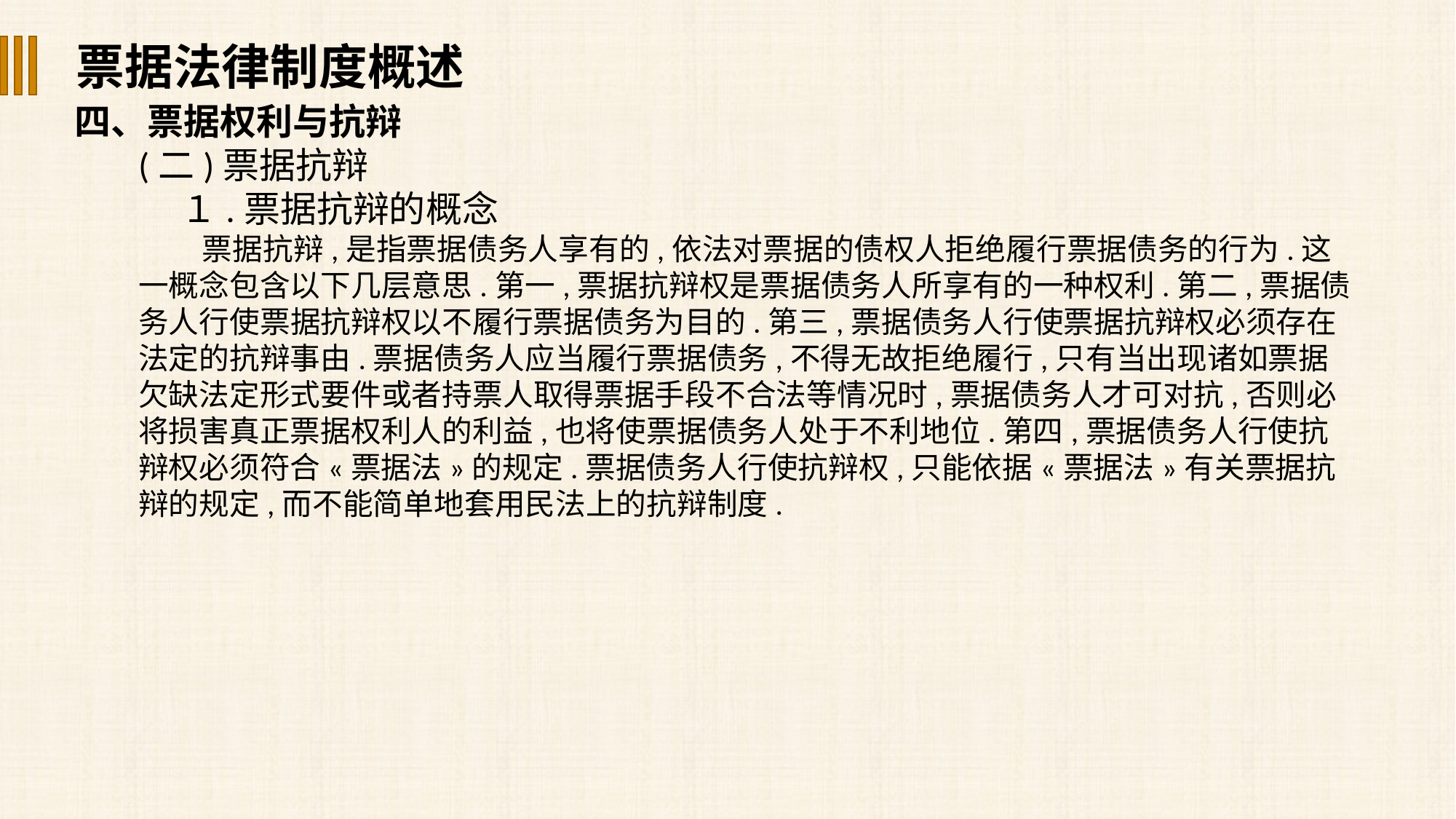

票据法律制度概述

四、票据权利与抗辩
(二)票据抗辩
１.票据抗辩的概念
票据抗辩,是指票据债务人享有的,依法对票据的债权人拒绝履行票据债务的行为.这一概念包含以下几层意思.第一,票据抗辩权是票据债务人所享有的一种权利.第二,票据债务人行使票据抗辩权以不履行票据债务为目的.第三,票据债务人行使票据抗辩权必须存在法定的抗辩事由.票据债务人应当履行票据债务,不得无故拒绝履行,只有当出现诸如票据欠缺法定形式要件或者持票人取得票据手段不合法等情况时,票据债务人才可对抗,否则必将损害真正票据权利人的利益,也将使票据债务人处于不利地位.第四,票据债务人行使抗辩权必须符合«票据法»的规定.票据债务人行使抗辩权,只能依据«票据法»有关票据抗辩的规定,而不能简单地套用民法上的抗辩制度.